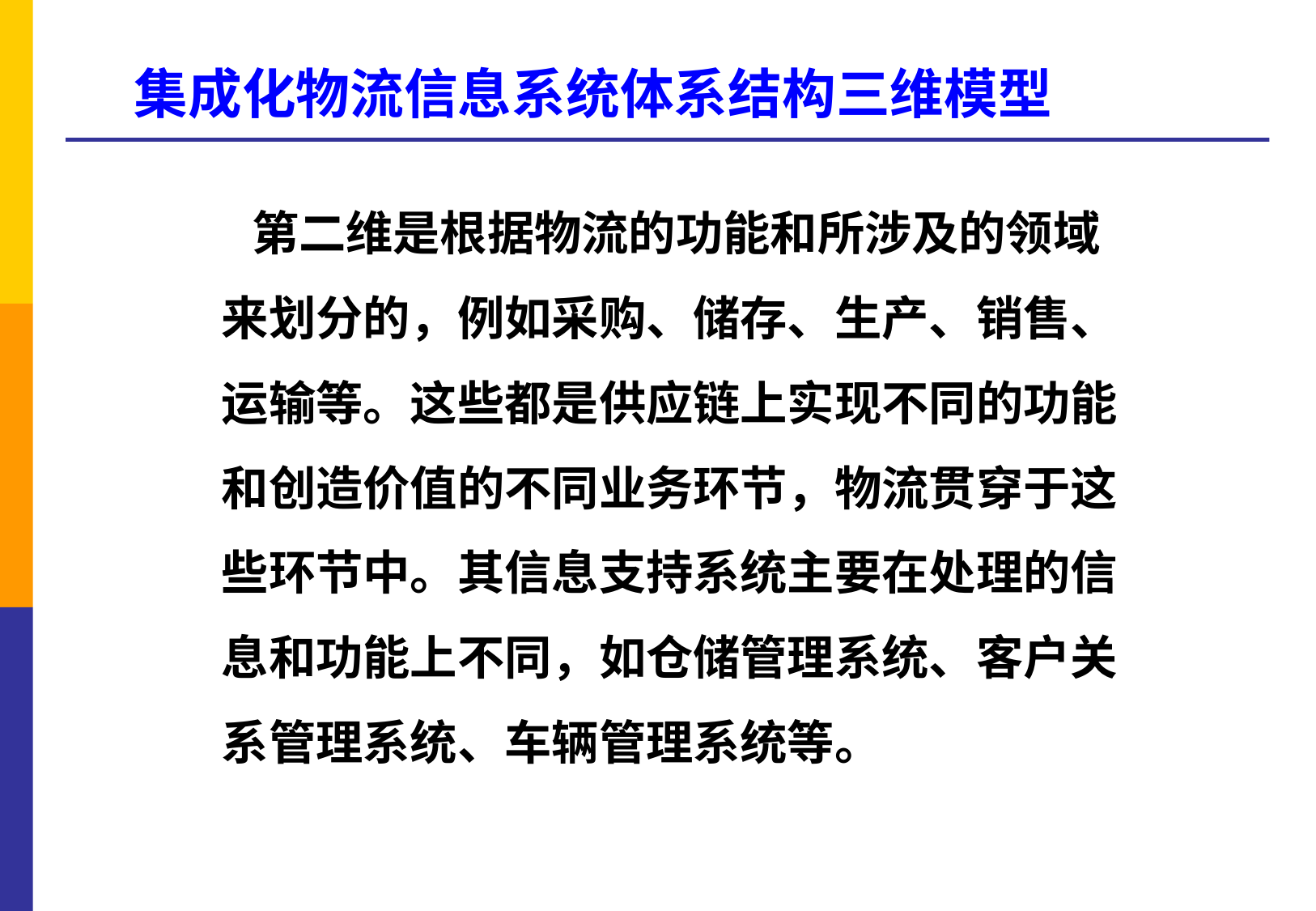

集成化物流信息系统体系结构三维模型
      第二维是根据物流的功能和所涉及的领域来划分的，例如采购、储存、生产、销售、运输等。这些都是供应链上实现不同的功能和创造价值的不同业务环节，物流贯穿于这些环节中。其信息支持系统主要在处理的信息和功能上不同，如仓储管理系统、客户关系管理系统、车辆管理系统等。